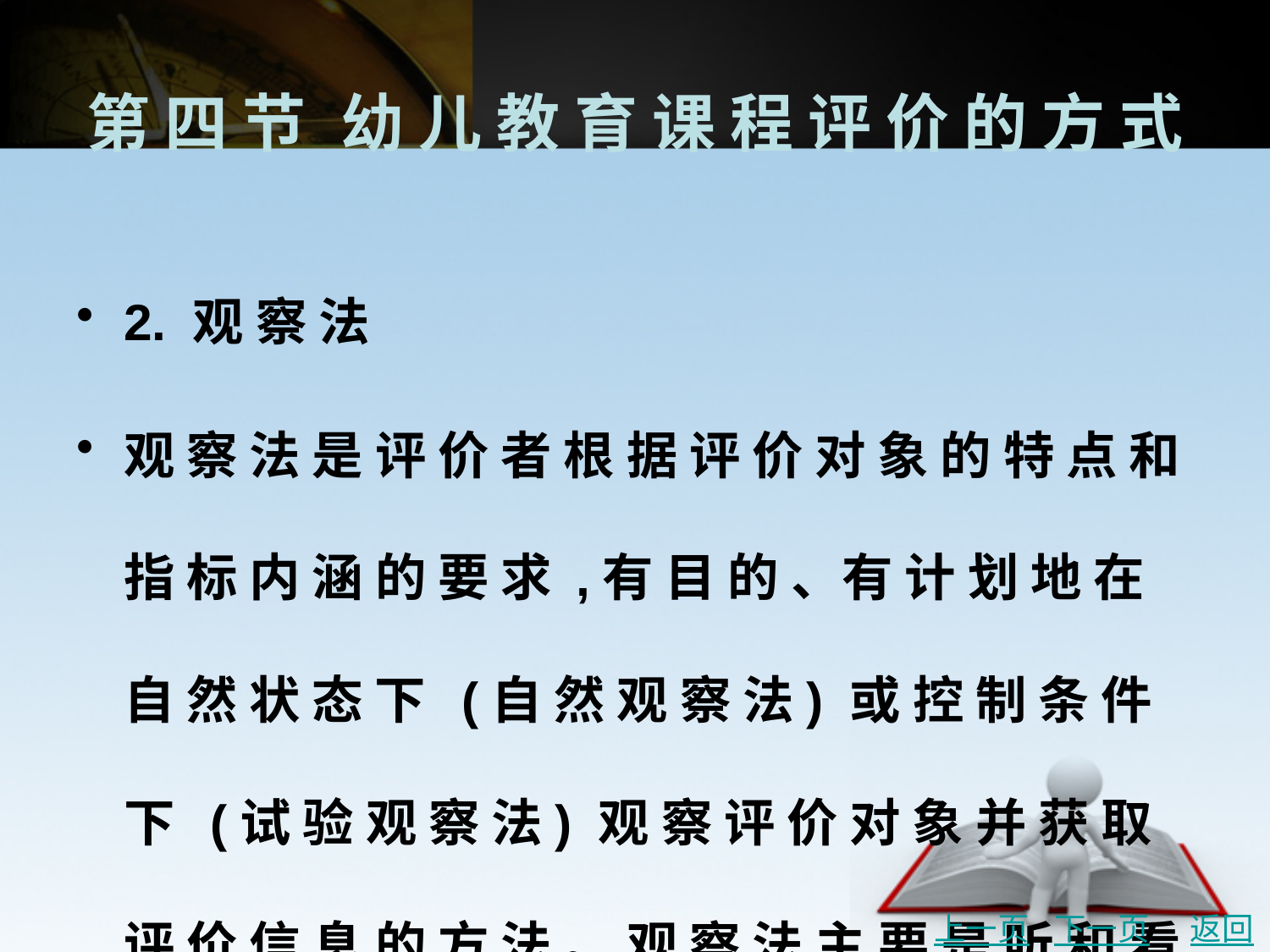

# 第 四 节	幼 儿 教 育 课 程 评 价 的 方 式
2. 观 察 法
观 察 法 是 评 价 者 根 据 评 价 对 象 的 特 点 和 指 标 内 涵 的 要 求 ,有 目 的 、有 计 划 地 在 自 然 状 态 下  (自 然 观 察 法) 或 控 制 条 件 下  (试 验 观 察 法) 观 察 评 价 对 象 并 获 取 评 价 信 息 的 方 法 。 观 察 法 主 要 是 听 和 看 ,可 充 分 利 用 录 像 机 和 照 相 机 等 仪 器 作 为 辅 助 工 具 。观 察 法 适 用 面 广 , 收 集 资 料 的 机 会 较 多 。

上一页
下一页
返回